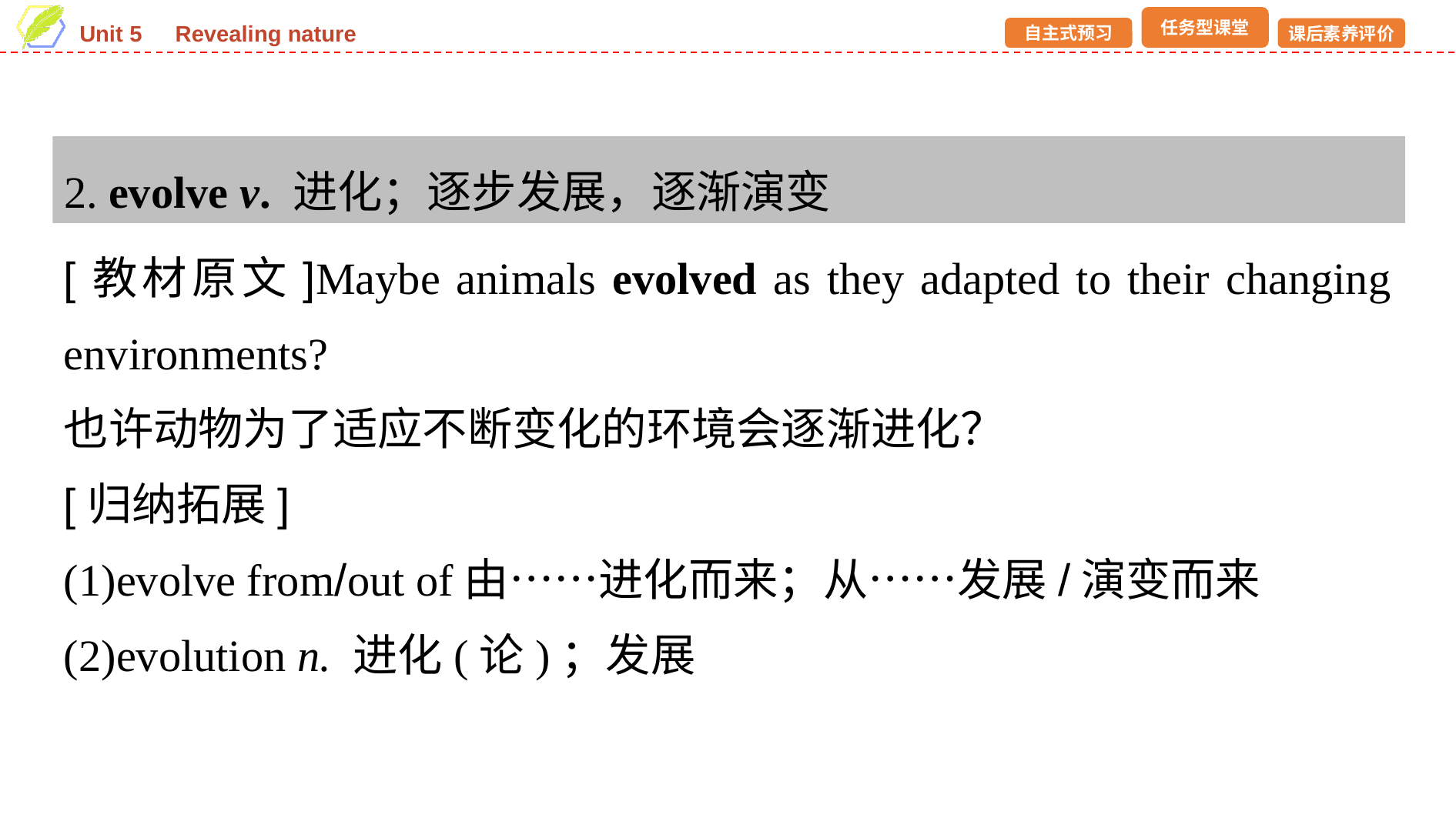

2. evolve v. 进化；逐步发展，逐渐演变
[教材原文]Maybe animals evolved as they adapted to their changing environments?
也许动物为了适应不断变化的环境会逐渐进化？
[归纳拓展]
(1)evolve from/out of由……进化而来；从……发展/演变而来
(2)evolution n. 进化(论)；发展